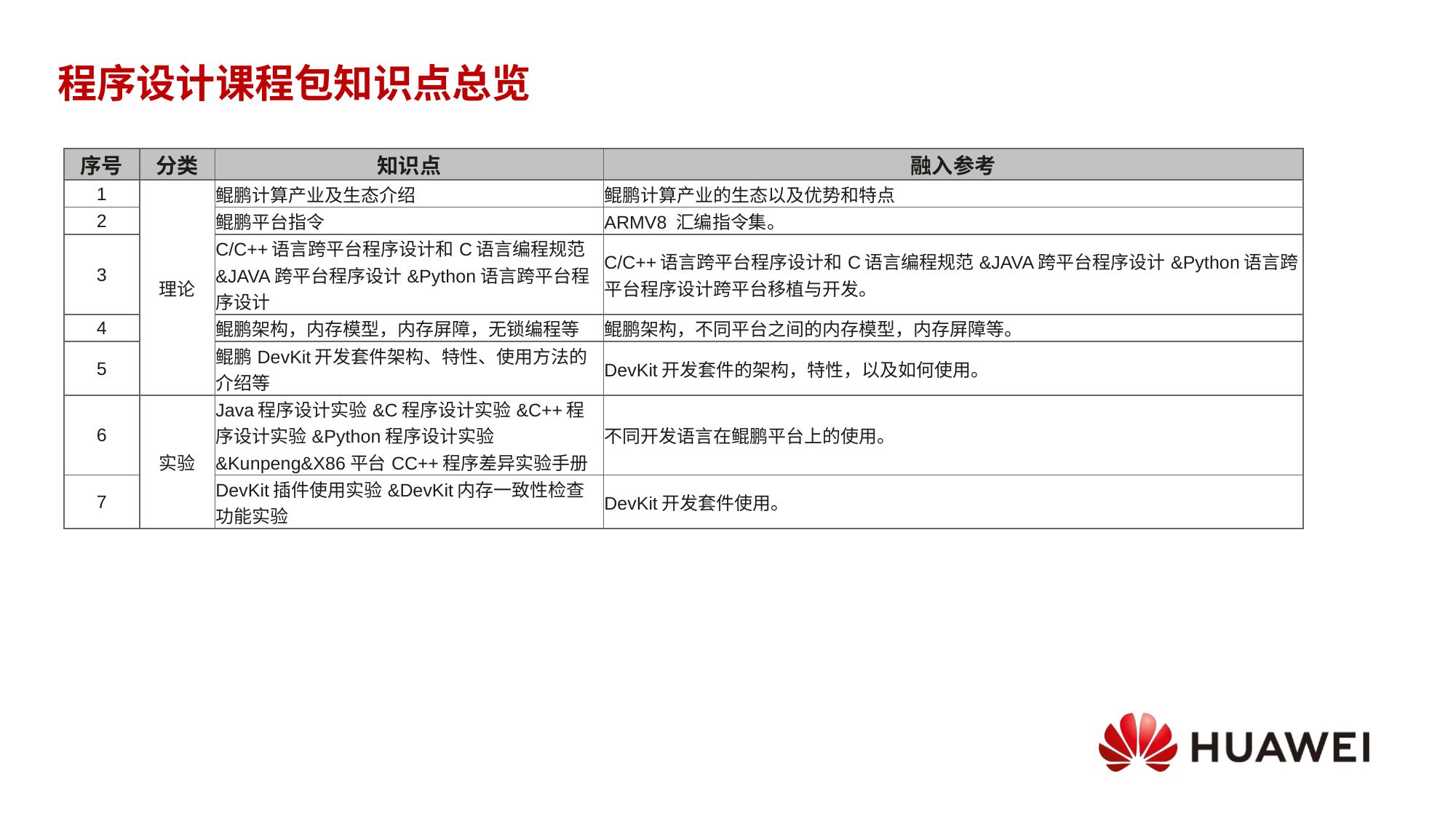

# 程序设计课程包知识点总览
| 序号 | 分类 | 知识点 | 融入参考 |
| --- | --- | --- | --- |
| 1 | 理论 | 鲲鹏计算产业及生态介绍 | 鲲鹏计算产业的生态以及优势和特点 |
| 2 |  | 鲲鹏平台指令 | ARMV8 汇编指令集。 |
| 3 |  | C/C++语言跨平台程序设计和C语言编程规范&JAVA跨平台程序设计&Python语言跨平台程序设计 | C/C++语言跨平台程序设计和C语言编程规范&JAVA跨平台程序设计&Python语言跨平台程序设计跨平台移植与开发。 |
| 4 |  | 鲲鹏架构，内存模型，内存屏障，无锁编程等 | 鲲鹏架构，不同平台之间的内存模型，内存屏障等。 |
| 5 |  | 鲲鹏DevKit开发套件架构、特性、使用方法的介绍等 | DevKit开发套件的架构，特性，以及如何使用。 |
| 6 | 实验 | Java程序设计实验&C程序设计实验&C++程序设计实验&Python程序设计实验&Kunpeng&X86平台CC++程序差异实验手册 | 不同开发语言在鲲鹏平台上的使用。 |
| 7 |  | DevKit插件使用实验&DevKit内存一致性检查功能实验 | DevKit开发套件使用。 |